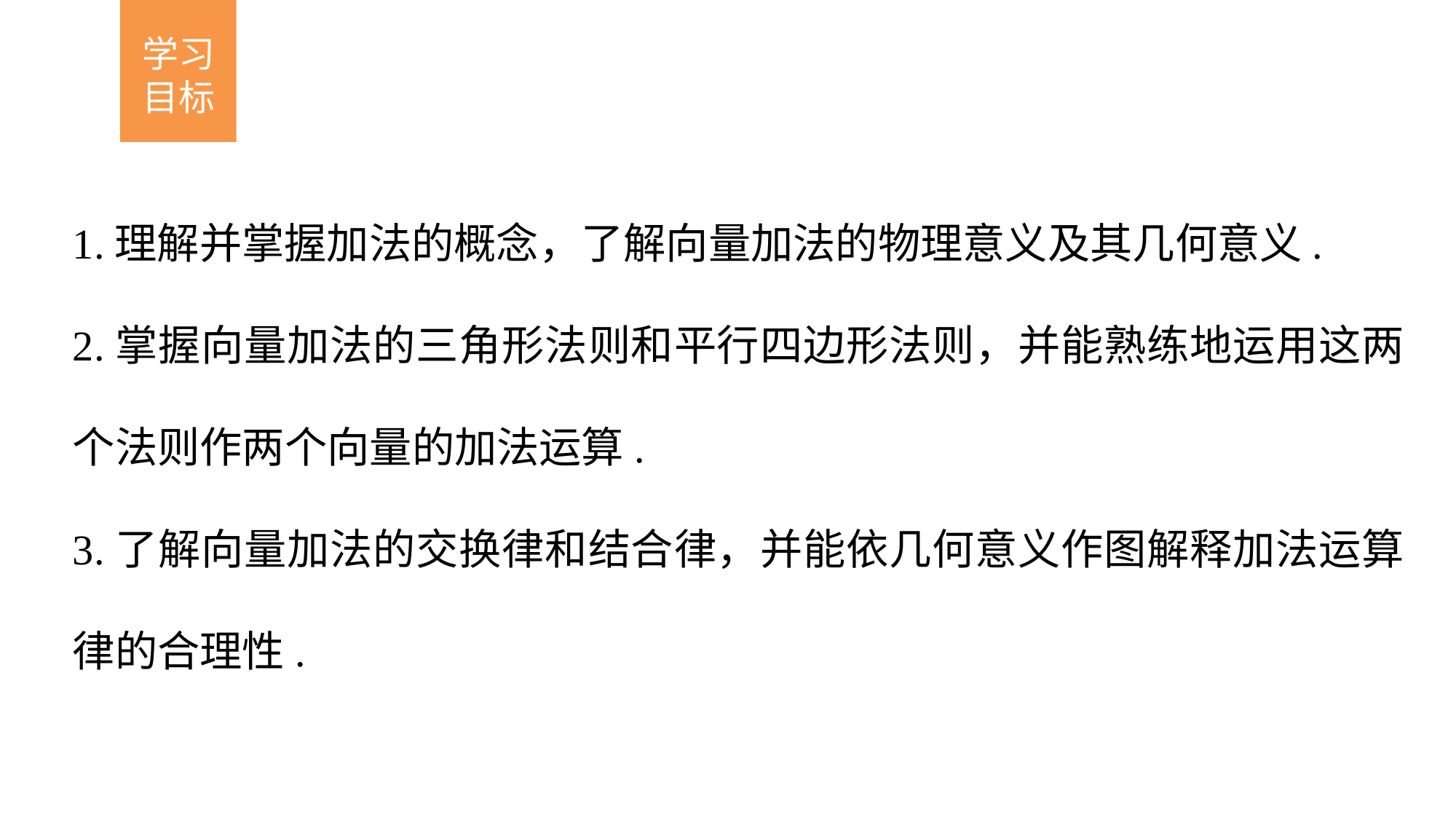

学习目标
1.理解并掌握加法的概念，了解向量加法的物理意义及其几何意义.
2.掌握向量加法的三角形法则和平行四边形法则，并能熟练地运用这两个法则作两个向量的加法运算.
3.了解向量加法的交换律和结合律，并能依几何意义作图解释加法运算律的合理性.